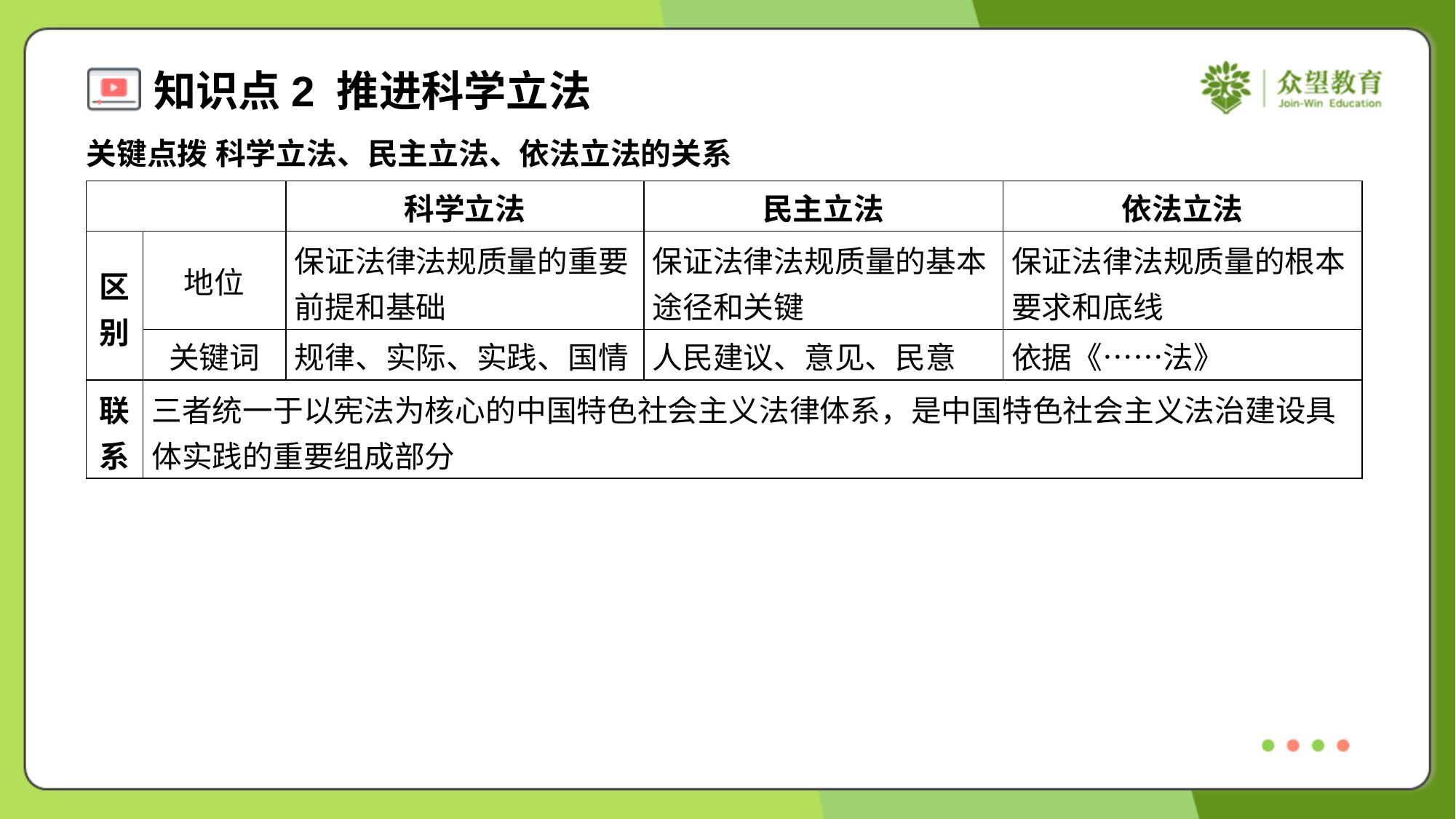

关键点拨 科学立法、民主立法、依法立法的关系
|  |  | 科学立法 | 民主立法 | 依法立法 |
| --- | --- | --- | --- | --- |
| 区 别 | 地位 | 保证法律法规质量的重要 前提和基础 | 保证法律法规质量的基本 途径和关键 | 保证法律法规质量的根本 要求和底线 |
|  | 关键词 | 规律、实际、实践、国情 | 人民建议、意见、民意 | 依据《……法》 |
| 联 系 | 三者统一于以宪法为核心的中国特色社会主义法律体系，是中国特色社会主义法治建设具 体实践的重要组成部分 |  |  |  |